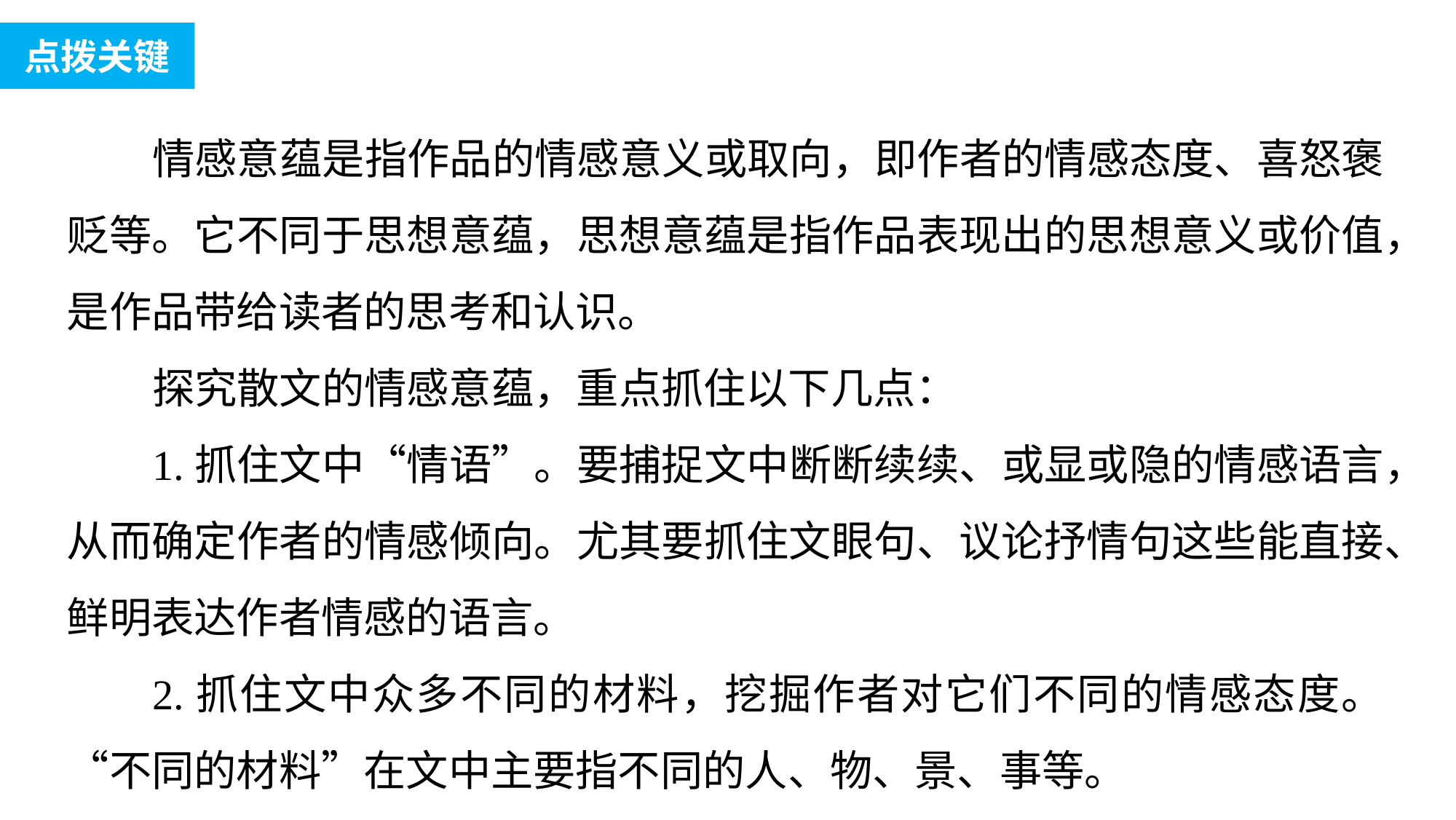

点拨关键
情感意蕴是指作品的情感意义或取向，即作者的情感态度、喜怒褒贬等。它不同于思想意蕴，思想意蕴是指作品表现出的思想意义或价值，是作品带给读者的思考和认识。
探究散文的情感意蕴，重点抓住以下几点：
1.抓住文中“情语”。要捕捉文中断断续续、或显或隐的情感语言，从而确定作者的情感倾向。尤其要抓住文眼句、议论抒情句这些能直接、鲜明表达作者情感的语言。
2.抓住文中众多不同的材料，挖掘作者对它们不同的情感态度。“不同的材料”在文中主要指不同的人、物、景、事等。